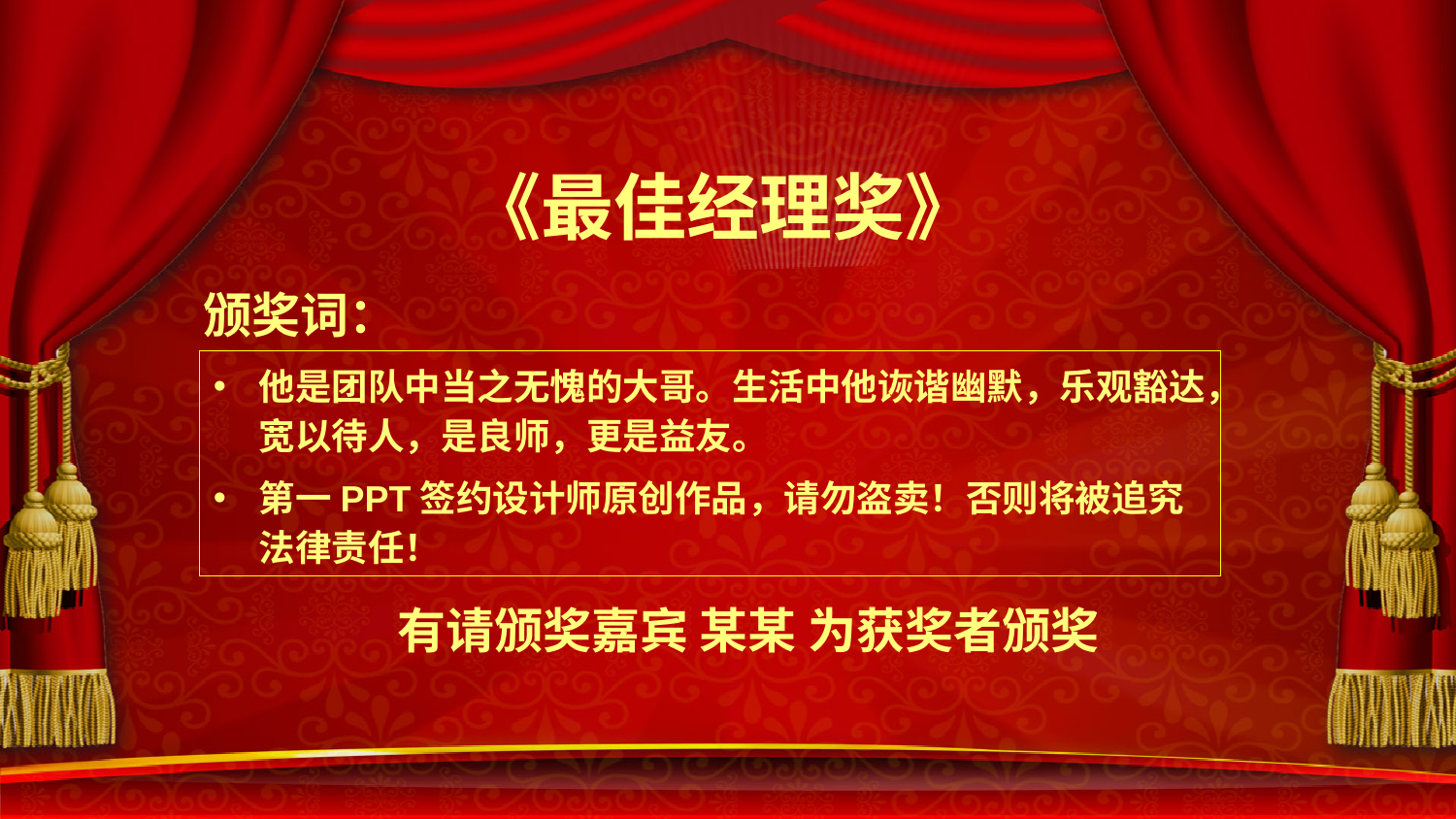

《最佳经理奖》
颁奖词：
他是团队中当之无愧的大哥。生活中他诙谐幽默，乐观豁达，宽以待人，是良师，更是益友。
第一PPT签约设计师原创作品，请勿盗卖！否则将被追究法律责任！
有请颁奖嘉宾 某某 为获奖者颁奖